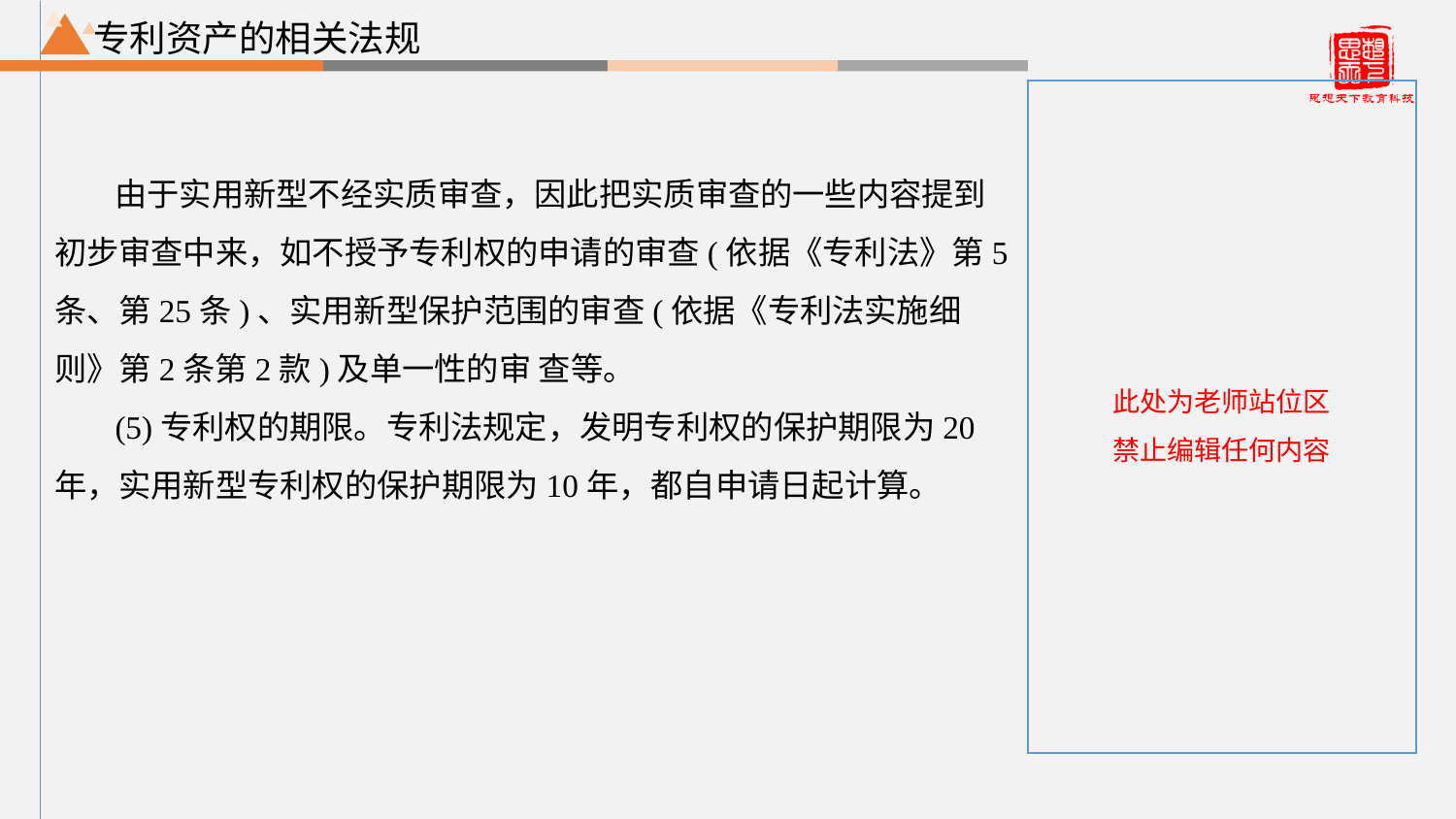

专利资产的相关法规
由于实用新型不经实质审查，因此把实质审查的一些内容提到初步审查中来，如不授予专利权的申请的审查(依据《专利法》第5条、第25条)、实用新型保护范围的审查(依据《专利法实施细则》第2条第2款)及单一性的审 查等。
(5)专利权的期限。专利法规定，发明专利权的保护期限为20年，实用新型专利权的保护期限为10年，都自申请日起计算。
26